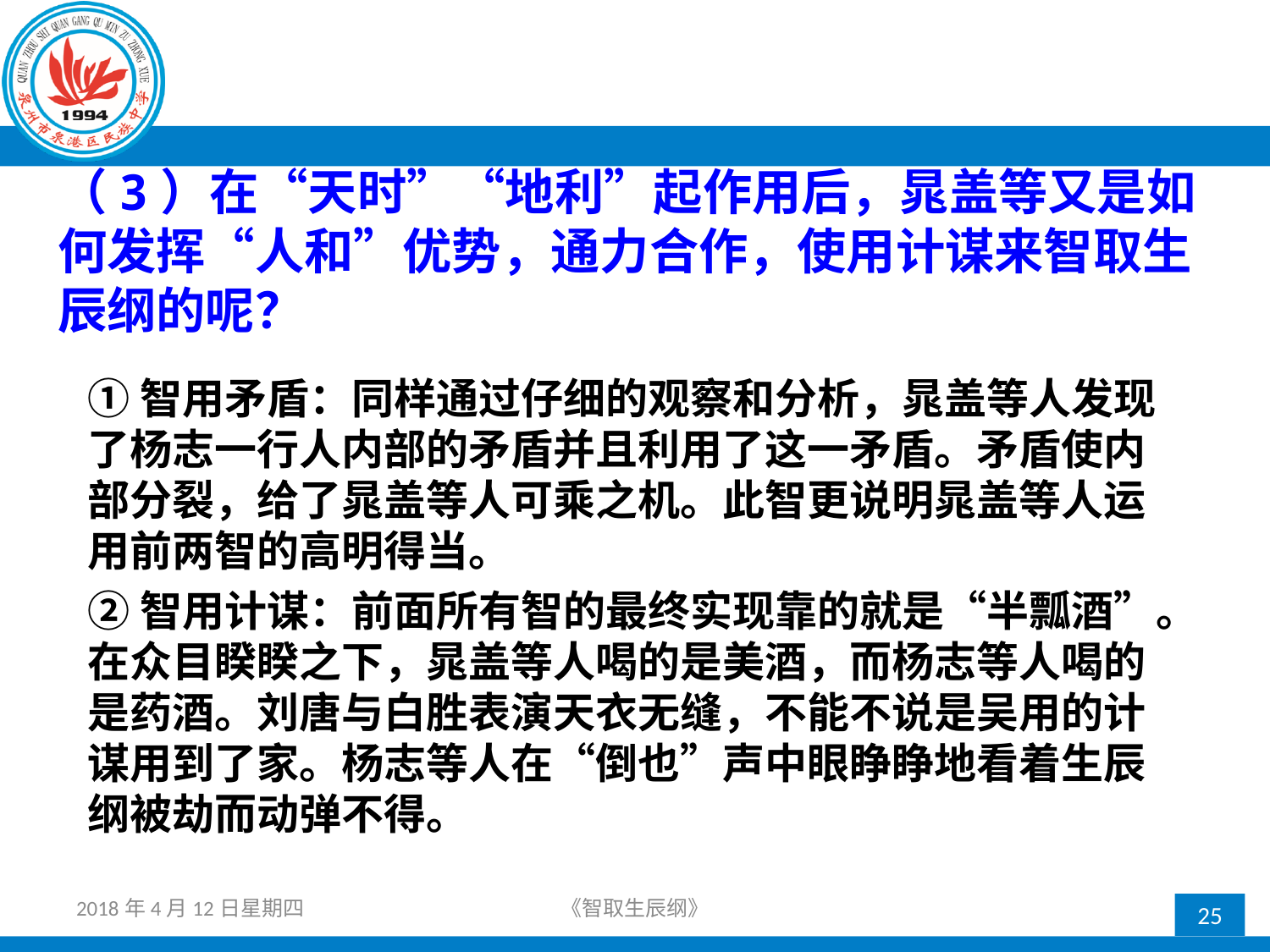

# （3）在“天时”“地利”起作用后，晁盖等又是如何发挥“人和”优势，通力合作，使用计谋来智取生辰纲的呢？
①智用矛盾：同样通过仔细的观察和分析，晁盖等人发现了杨志一行人内部的矛盾并且利用了这一矛盾。矛盾使内部分裂，给了晁盖等人可乘之机。此智更说明晁盖等人运用前两智的高明得当。
②智用计谋：前面所有智的最终实现靠的就是“半瓢酒”。在众目睽睽之下，晁盖等人喝的是美酒，而杨志等人喝的是药酒。刘唐与白胜表演天衣无缝，不能不说是吴用的计谋用到了家。杨志等人在“倒也”声中眼睁睁地看着生辰纲被劫而动弹不得。
2018年4月12日星期四
《智取生辰纲》